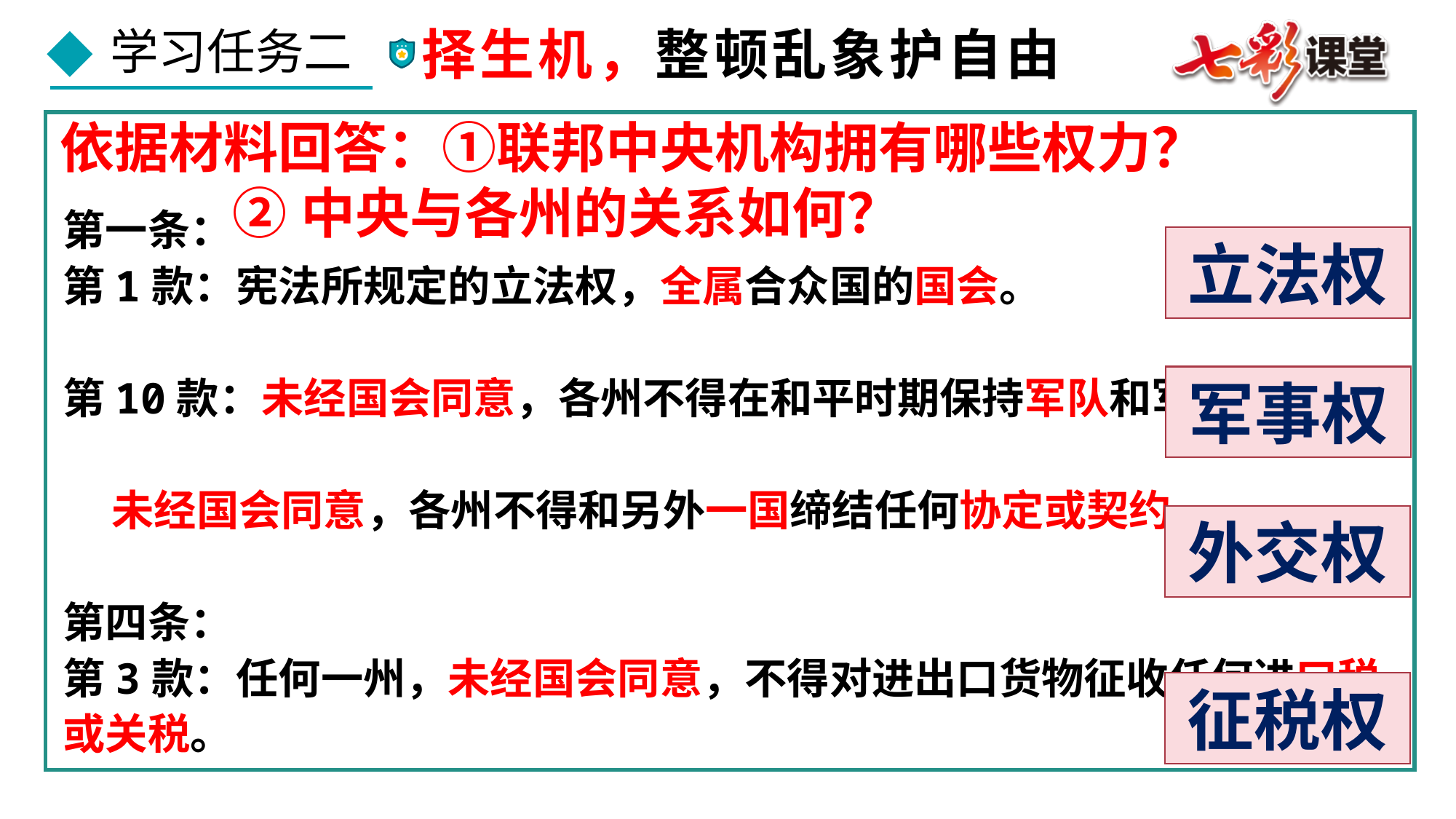

择生机，整顿乱象护自由
依据材料回答：①联邦中央机构拥有哪些权力？
              ②中央与各州的关系如何？

第一条：
第1款：宪法所规定的立法权，全属合众国的国会。

第10款：未经国会同意，各州不得在和平时期保持军队和军舰；

    未经国会同意，各州不得和另外一国缔结任何协定或契约。

第四条：
第3款：任何一州，未经国会同意，不得对进出口货物征收任何进口税或关税。
立法权

军事权

外交权

征税权